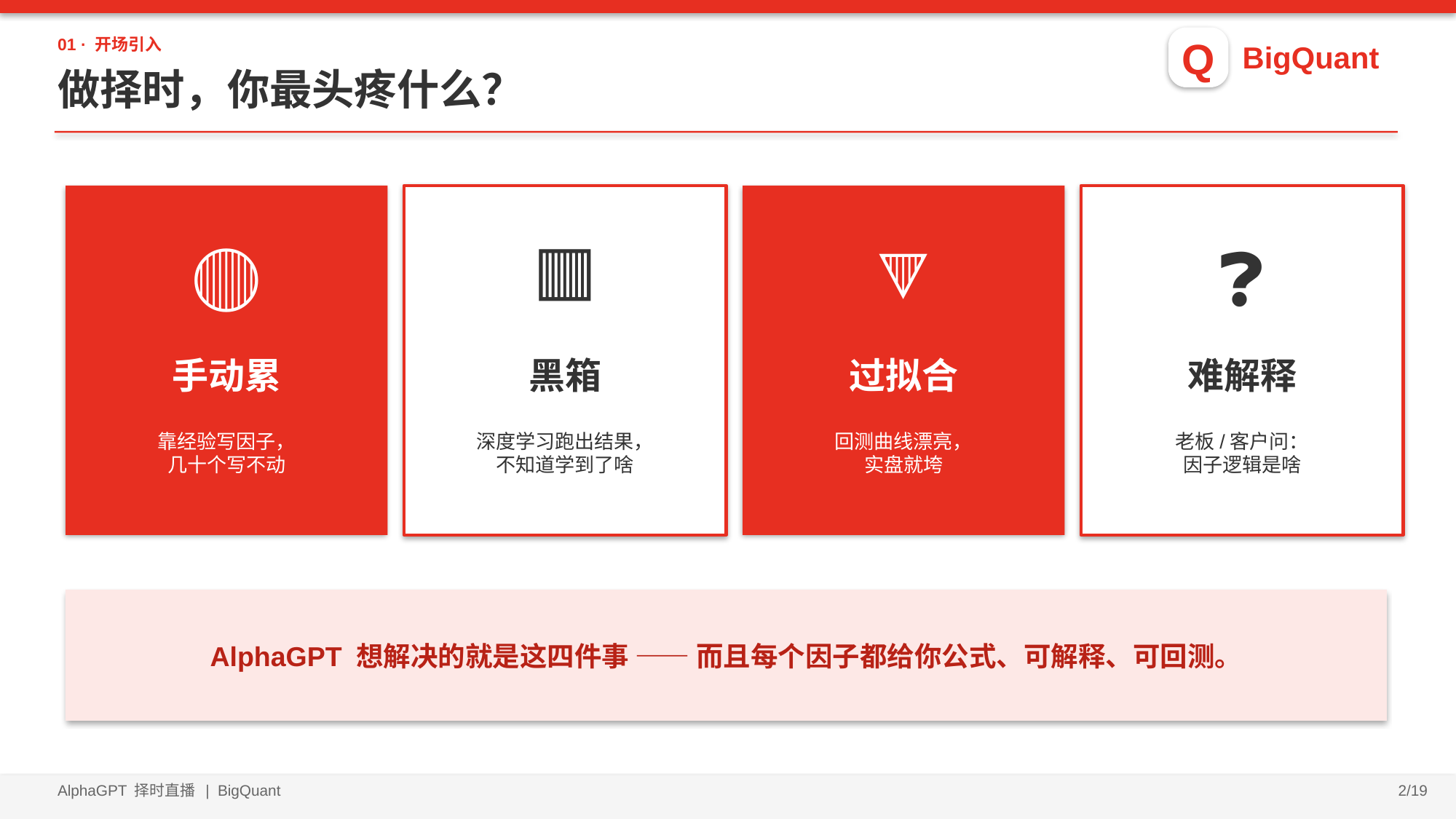

Q
BigQuant
01 · 开场引入
做择时，你最头疼什么？

🔴
🟥
🔻
❓
手动累
黑箱
过拟合
难解释
靠经验写因子，
几十个写不动
深度学习跑出结果，
不知道学到了啥
回测曲线漂亮，
实盘就垮
老板/客户问：
因子逻辑是啥

AlphaGPT 想解决的就是这四件事 —— 而且每个因子都给你公式、可解释、可回测。

AlphaGPT 择时直播  |  BigQuant
2/19